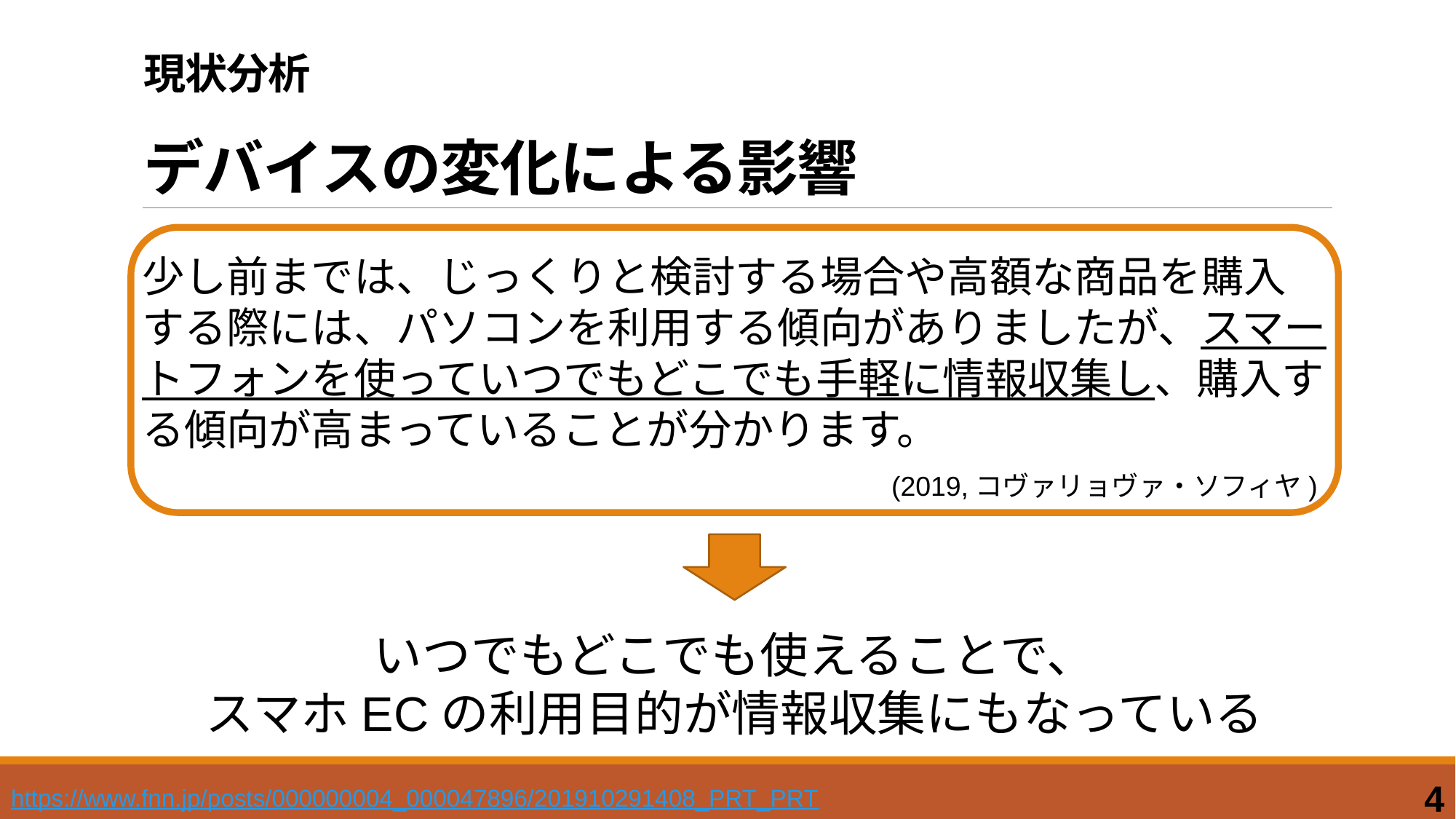

# 現状分析 デバイスの変化による影響

少し前までは、じっくりと検討する場合や高額な商品を購入する際には、パソコンを利用する傾向がありましたが、スマートフォンを使っていつでもどこでも手軽に情報収集し、購入する傾向が高まっていることが分かります。
　　　　　　　　　　　　　　　　　  (2019,コヴァリョヴァ・ソフィヤ)

いつでもどこでも使えることで、
スマホECの利用目的が情報収集にもなっている
4
https://www.fnn.jp/posts/000000004_000047896/201910291408_PRT_PRT